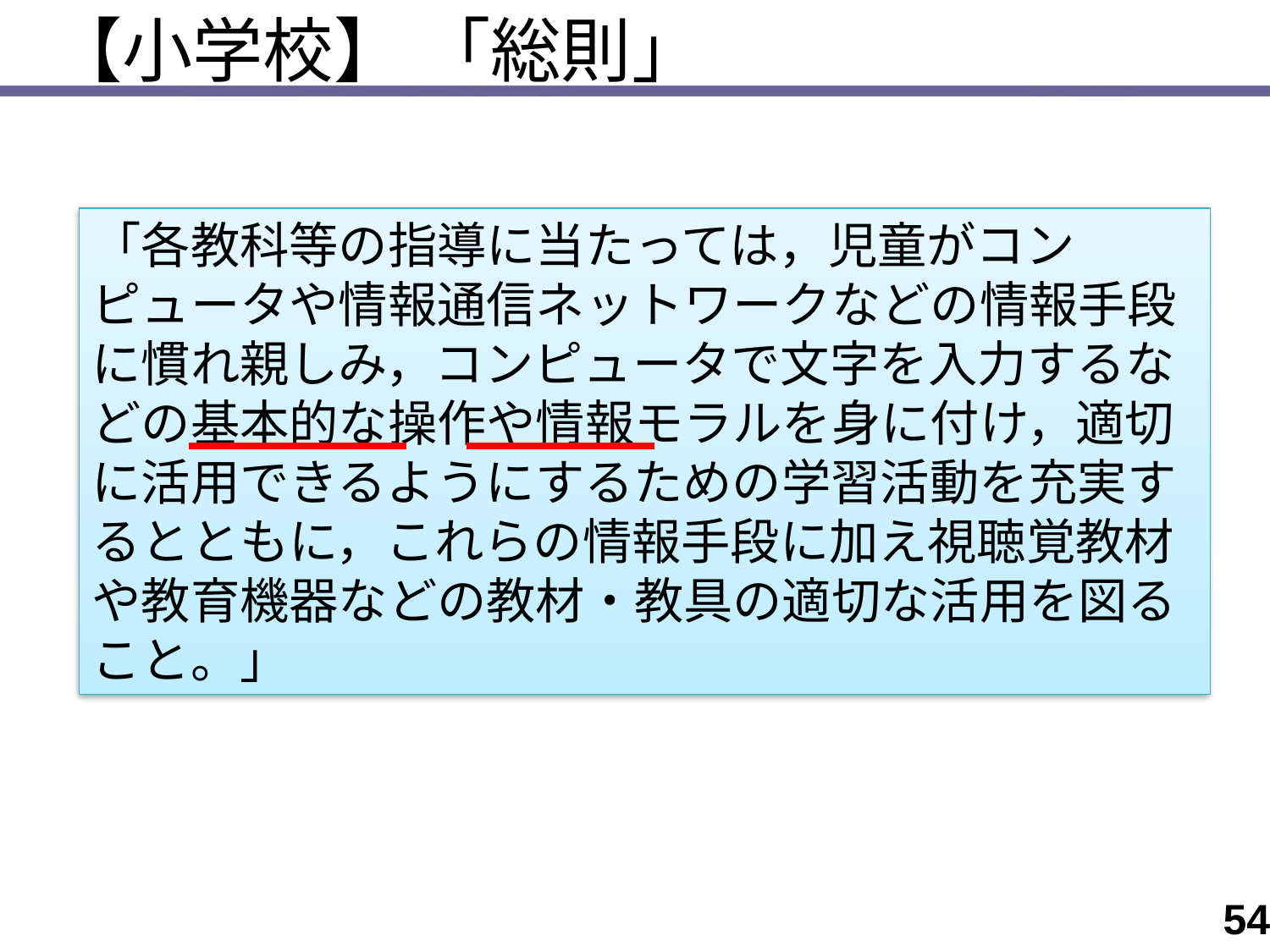

【小学校】 「総則」
「各教科等の指導に当たっては，児童がコンピュータや情報通信ネットワークなどの情報手段に慣れ親しみ，コンピュータで文字を入力するなどの基本的な操作や情報モラルを身に付け，適切に活用できるようにするための学習活動を充実するとともに，これらの情報手段に加え視聴覚教材や教育機器などの教材・教具の適切な活用を図ること。」
54